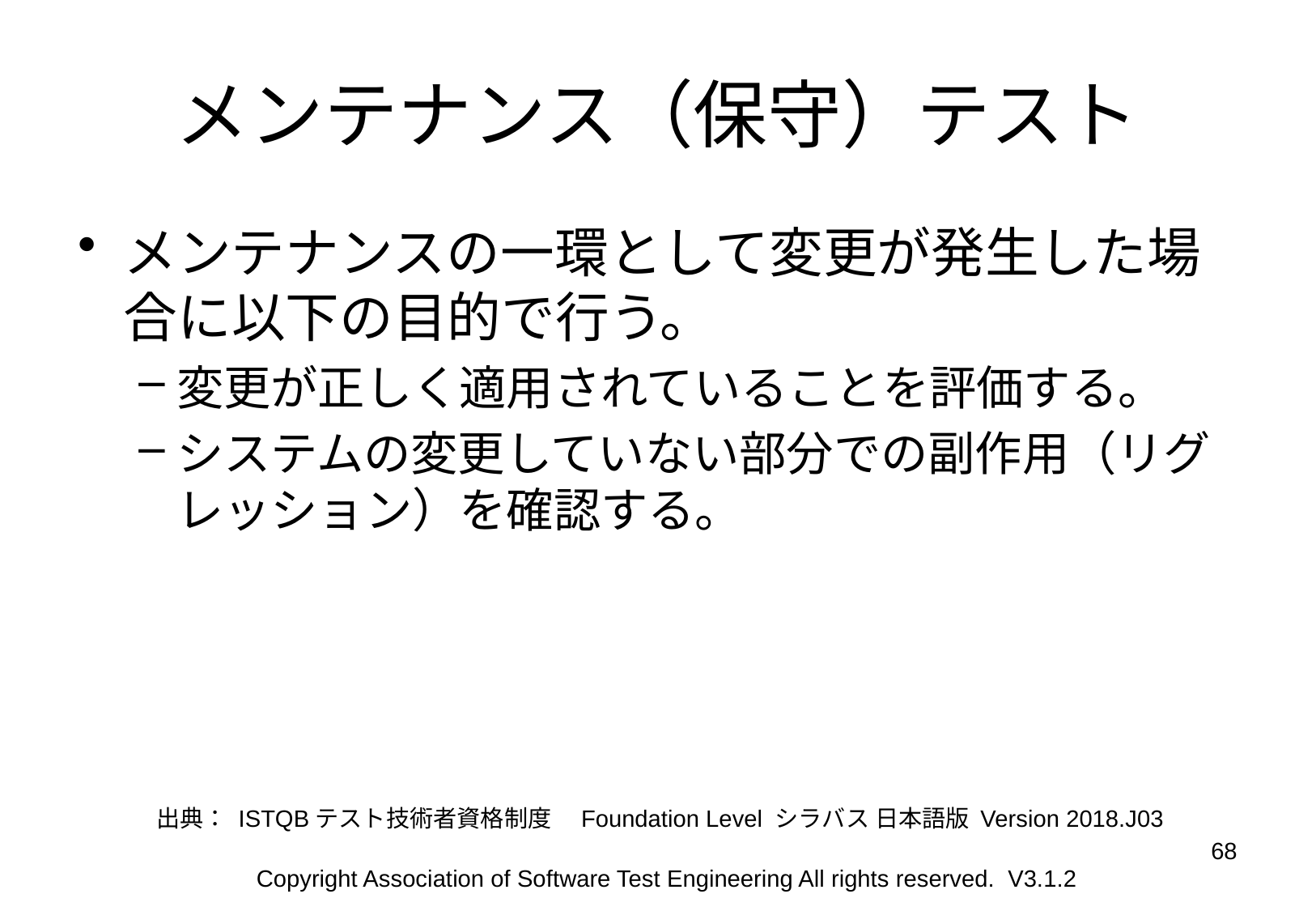

# メンテナンス（保守）テスト
メンテナンスの一環として変更が発生した場合に以下の目的で行う。
変更が正しく適用されていることを評価する。
システムの変更していない部分での副作用（リグレッション）を確認する。
出典： ISTQBテスト技術者資格制度　Foundation Level シラバス 日本語版 Version 2018.J03
68
Copyright Association of Software Test Engineering All rights reserved.  V3.1.2